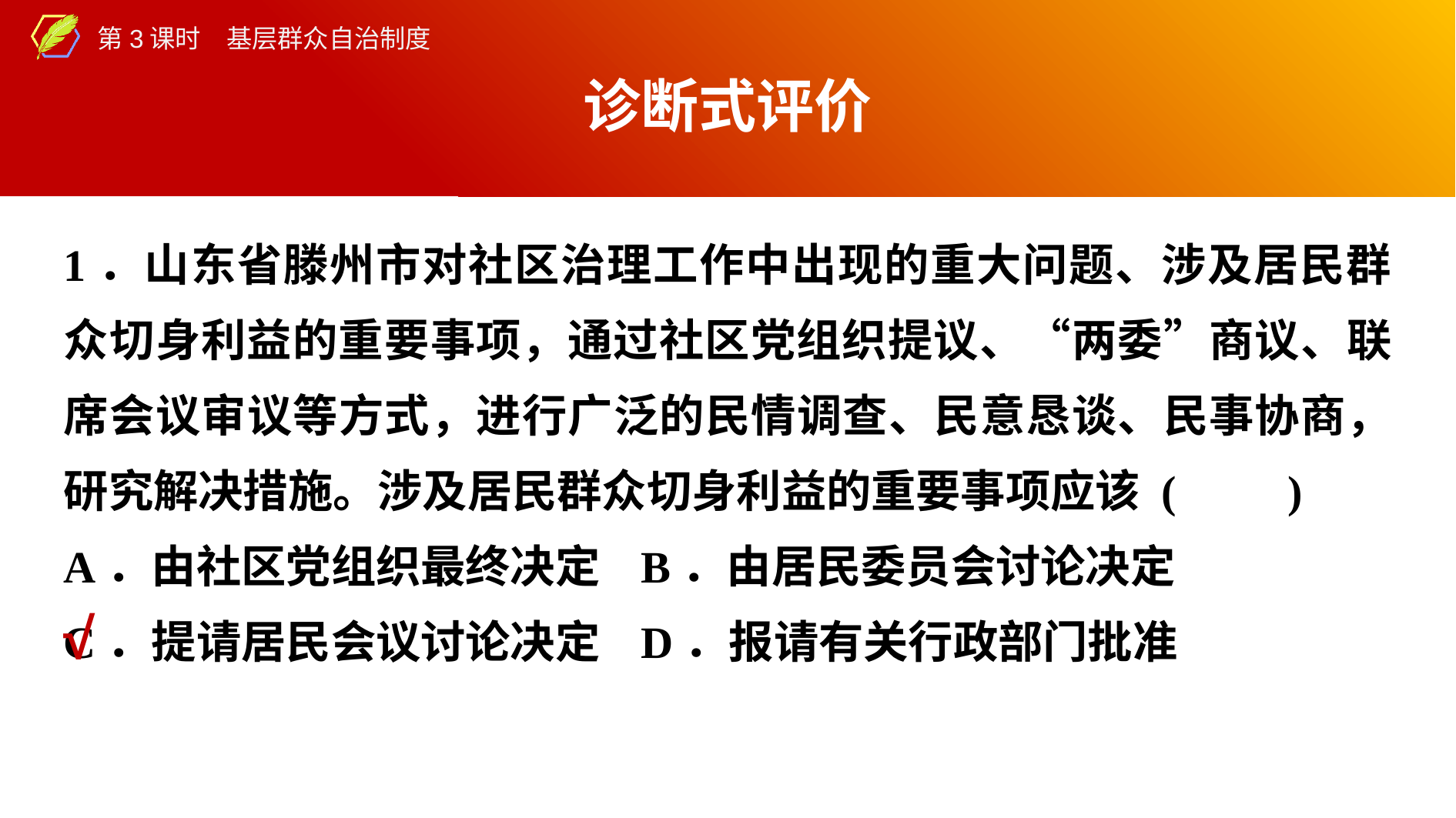

诊断式评价
1．山东省滕州市对社区治理工作中出现的重大问题、涉及居民群众切身利益的重要事项，通过社区党组织提议、“两委”商议、联席会议审议等方式，进行广泛的民情调查、民意恳谈、民事协商，研究解决措施。涉及居民群众切身利益的重要事项应该 (　　)
A．由社区党组织最终决定	B．由居民委员会讨论决定
C．提请居民会议讨论决定	D．报请有关行政部门批准
√